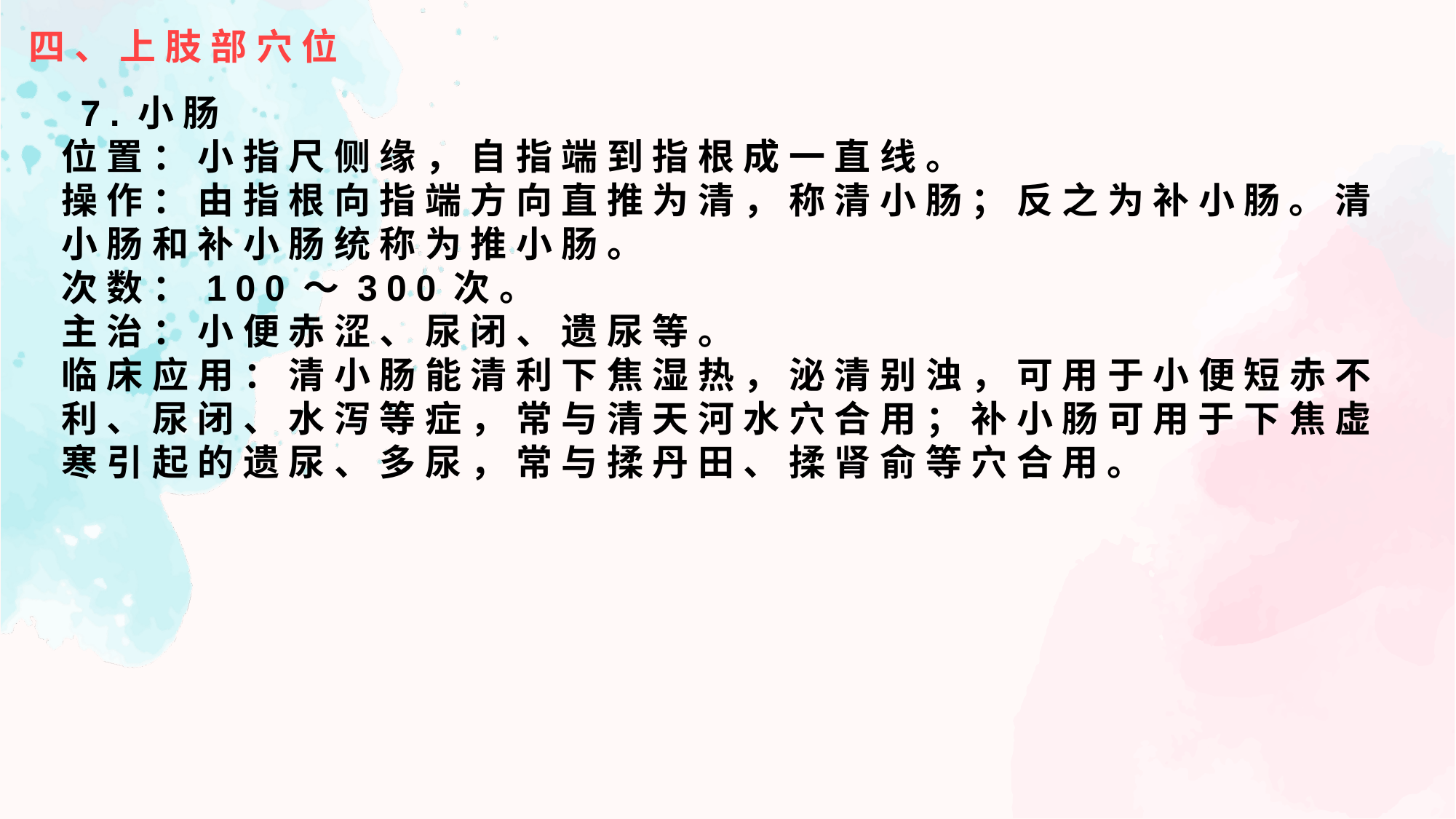

四、上肢部穴位
 7.小肠
位置：小指尺侧缘，自指端到指根成一直线。
操作：由指根向指端方向直推为清，称清小肠；反之为补小肠。清小肠和补小肠统称为推小肠。
次数：100～300次。
主治：小便赤涩、尿闭、遗尿等。
临床应用：清小肠能清利下焦湿热，泌清别浊，可用于小便短赤不利、尿闭、水泻等症，常与清天河水穴合用；补小肠可用于下焦虚寒引起的遗尿、多尿，常与揉丹田、揉肾俞等穴合用。